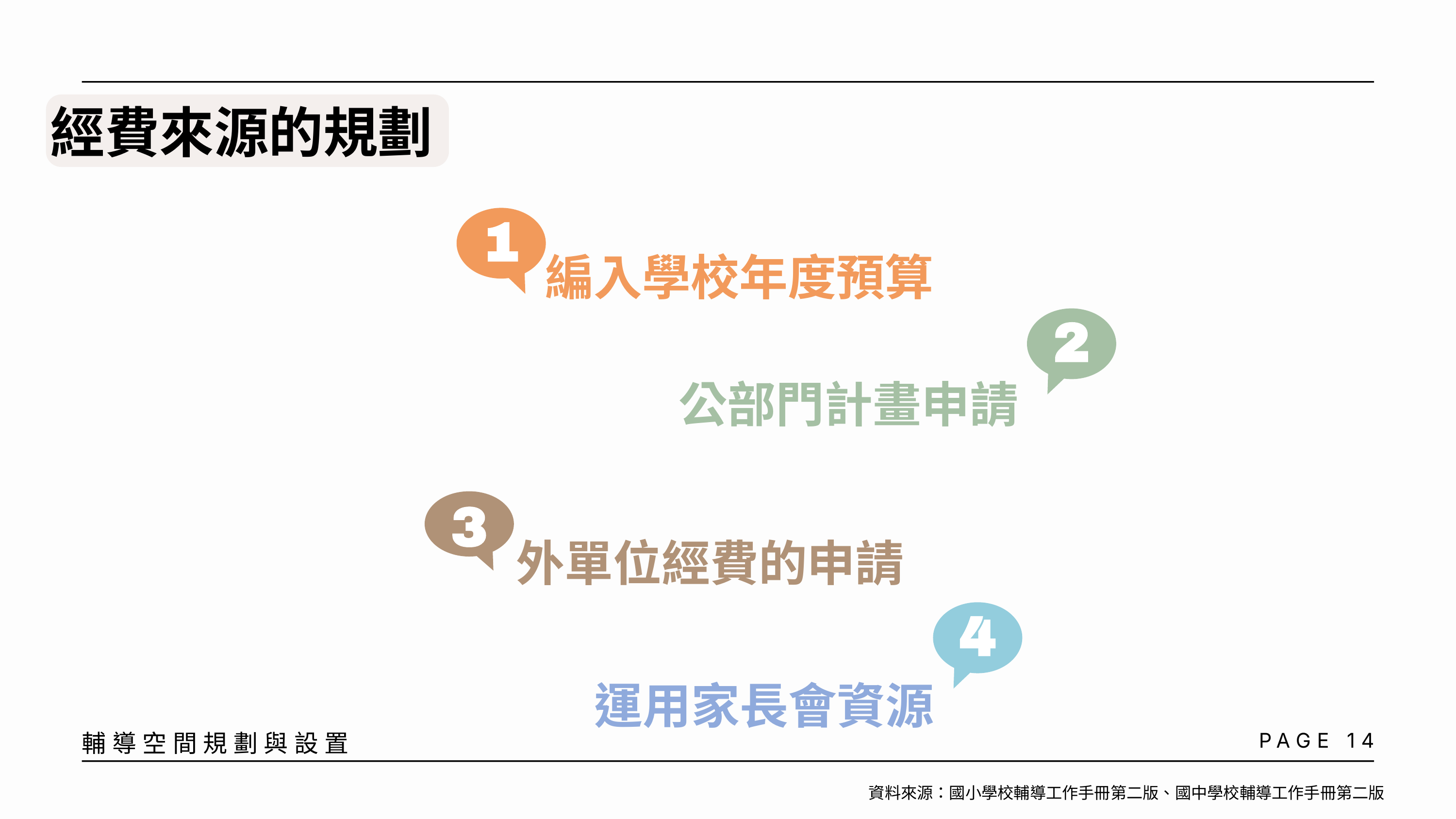

經費來源的規劃
1
編入學校年度預算
2
公部門計畫申請
3
外單位經費的申請
4
運用家長會資源
PAGE 14
輔導空間規劃與設置

資料來源：國小學校輔導工作手冊第二版、國中學校輔導工作手冊第二版